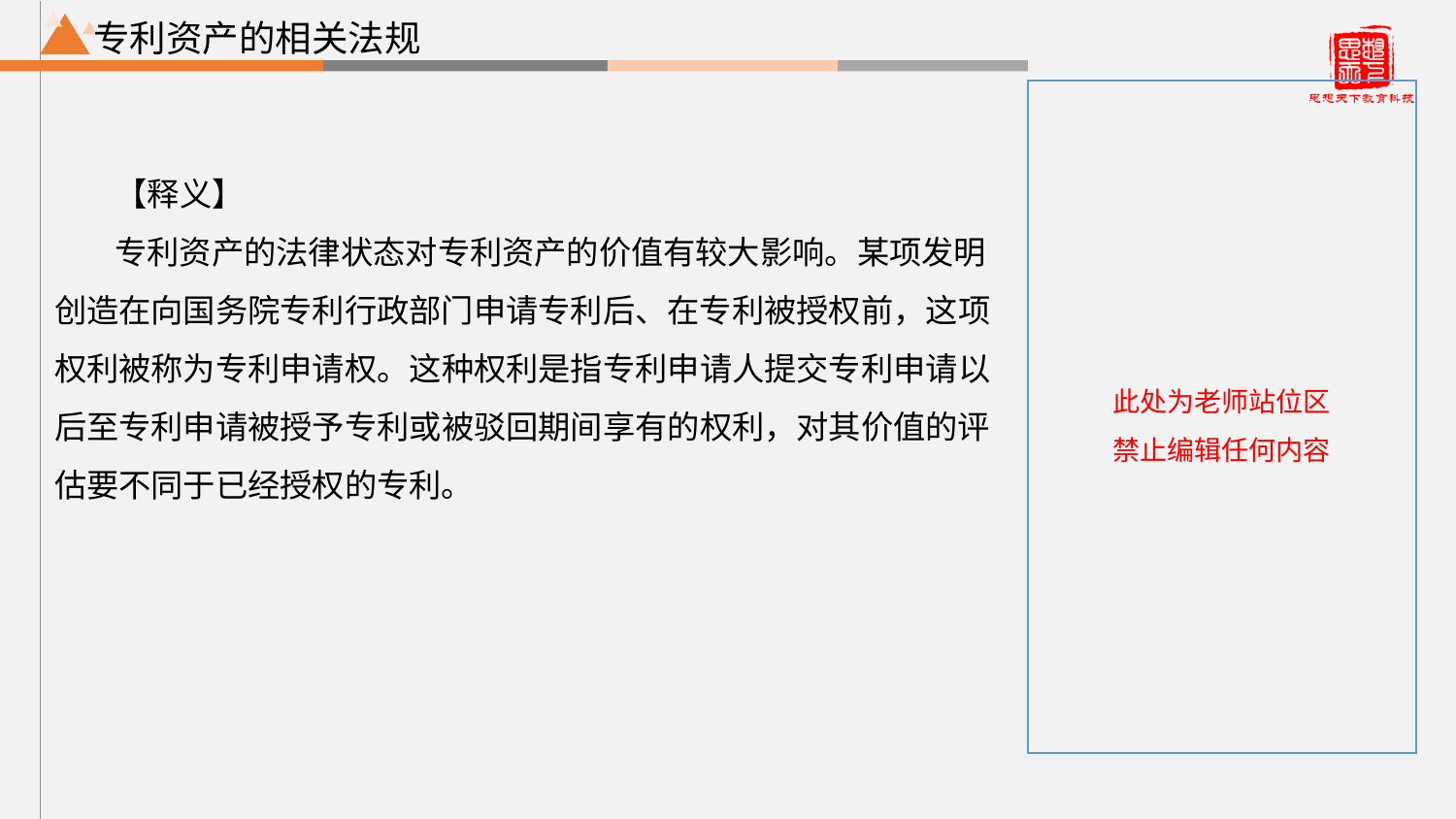

专利资产的相关法规
【释义】
专利资产的法律状态对专利资产的价值有较大影响。某项发明创造在向国务院专利行政部门申请专利后、在专利被授权前，这项权利被称为专利申请权。这种权利是指专利申请人提交专利申请以后至专利申请被授予专利或被驳回期间享有的权利，对其价值的评估要不同于已经授权的专利。
75